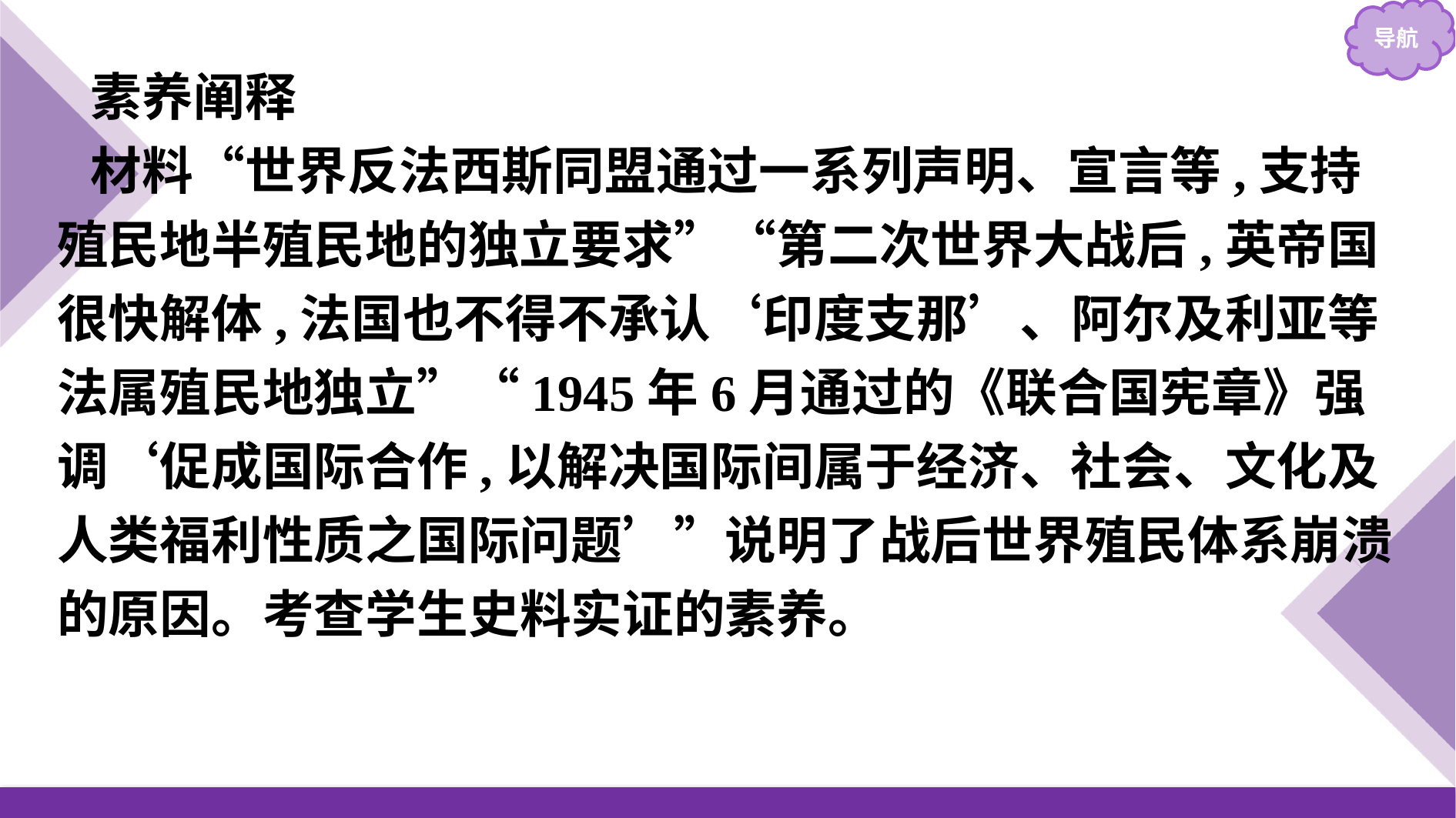

素养阐释
材料“世界反法西斯同盟通过一系列声明、宣言等,支持殖民地半殖民地的独立要求”“第二次世界大战后,英帝国很快解体,法国也不得不承认‘印度支那’、阿尔及利亚等法属殖民地独立”“1945年6月通过的《联合国宪章》强调‘促成国际合作,以解决国际间属于经济、社会、文化及人类福利性质之国际问题’”说明了战后世界殖民体系崩溃的原因。考查学生史料实证的素养。